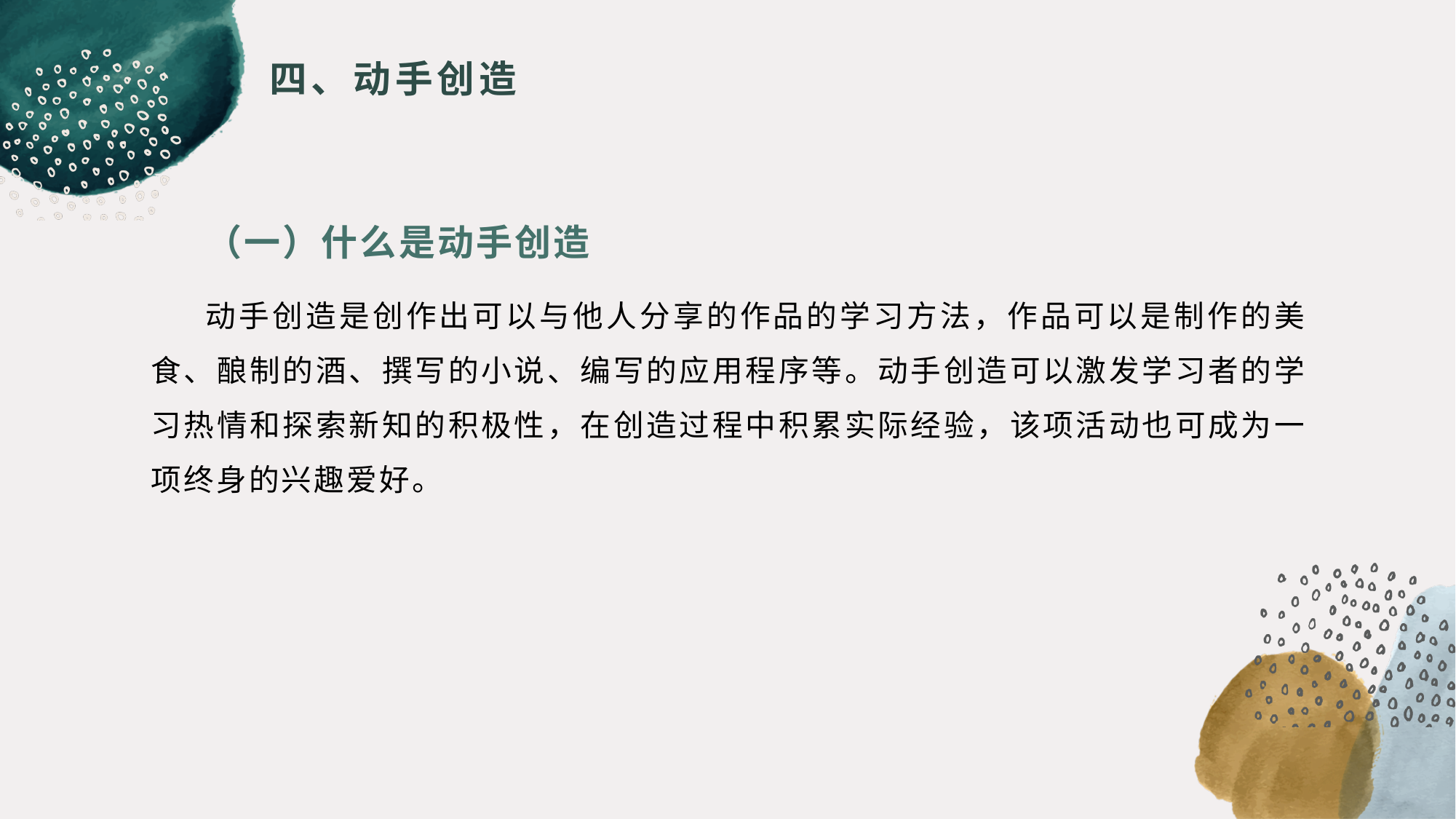

# 四、动手创造
（一）什么是动手创造
动手创造是创作出可以与他人分享的作品的学习方法，作品可以是制作的美食、酿制的酒、撰写的小说、编写的应用程序等。动手创造可以激发学习者的学习热情和探索新知的积极性，在创造过程中积累实际经验，该项活动也可成为一项终身的兴趣爱好。